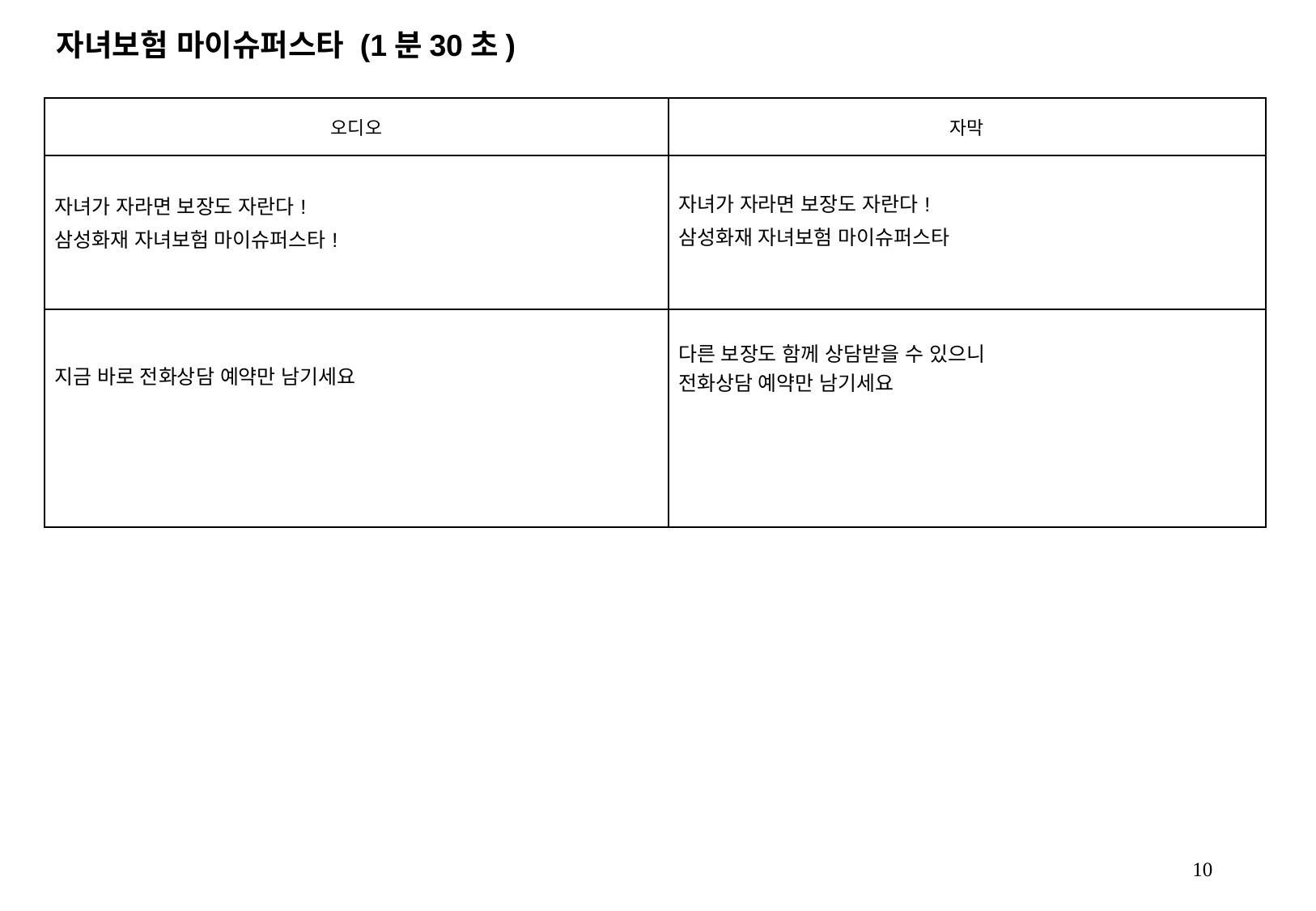

자녀보험 마이슈퍼스타 (1분30초)
| 오디오 | 자막 |
| --- | --- |
| 자녀가 자라면 보장도 자란다! 삼성화재 자녀보험 마이슈퍼스타! | 자녀가 자라면 보장도 자란다! 삼성화재 자녀보험 마이슈퍼스타 |
| 지금 바로 전화상담 예약만 남기세요 | 다른 보장도 함께 상담받을 수 있으니 전화상담 예약만 남기세요 |
10